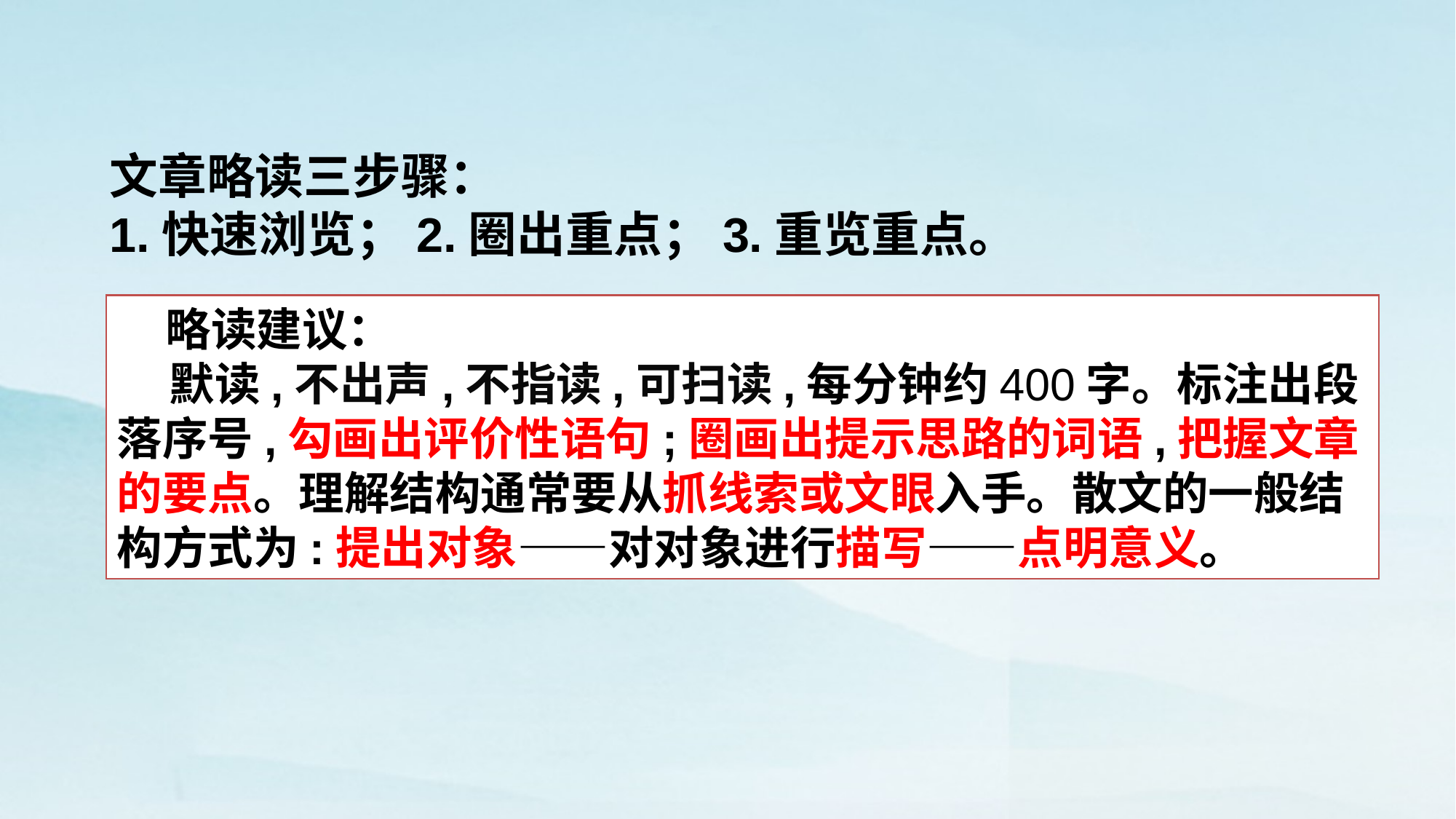

文章略读三步骤：
1.快速浏览；2.圈出重点；3.重览重点。
    略读建议：
    默读,不出声,不指读,可扫读,每分钟约400字。标注出段落序号,勾画出评价性语句;圈画出提示思路的词语,把握文章的要点。理解结构通常要从抓线索或文眼入手。散文的一般结构方式为:提出对象——对对象进行描写——点明意义。